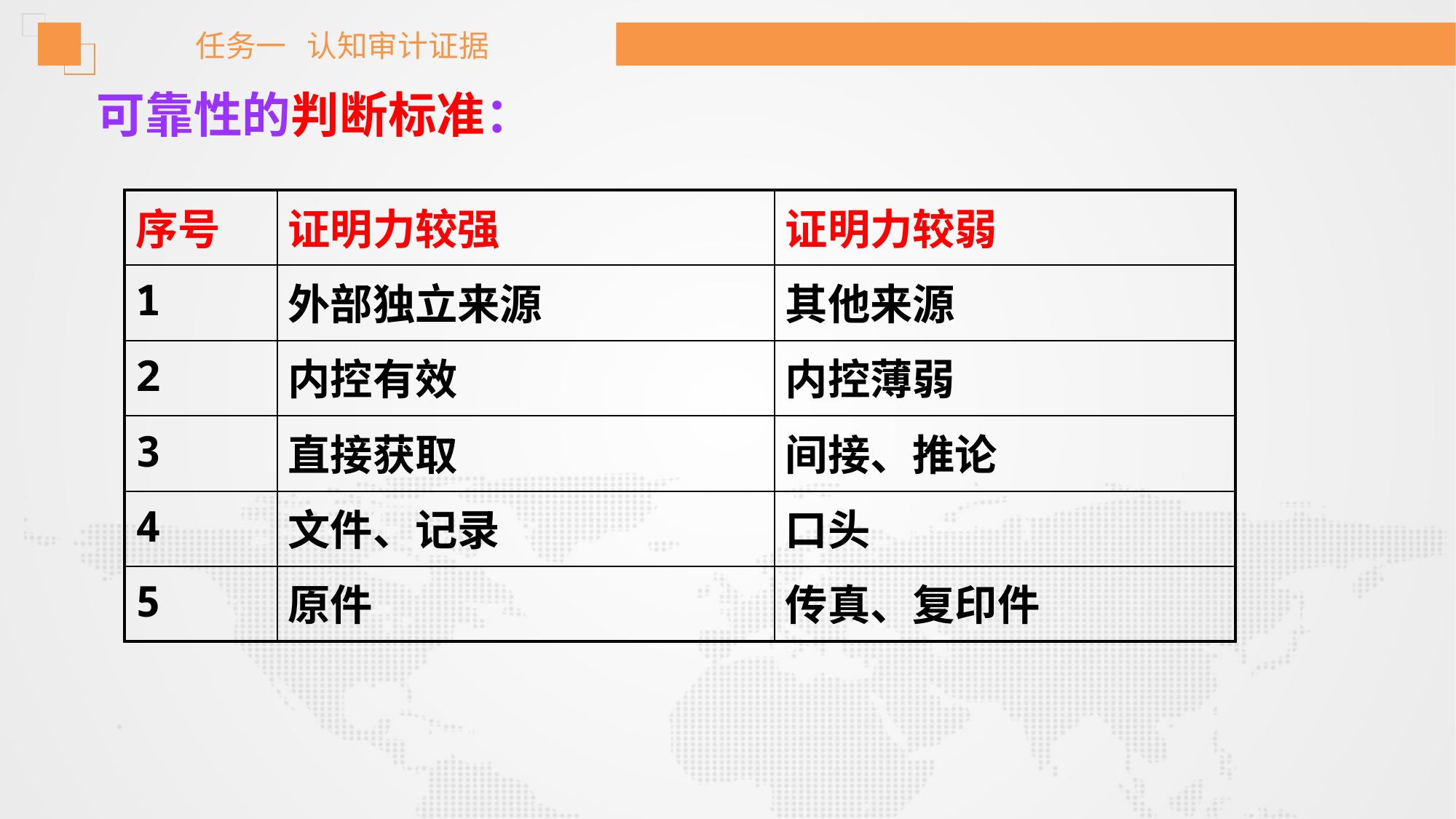

任务一   认知审计证据

可靠性的判断标准：
| 序号 | 证明力较强 | 证明力较弱 |
| --- | --- | --- |
| 1 | 外部独立来源 | 其他来源 |
| 2 | 内控有效 | 内控薄弱 |
| 3 | 直接获取 | 间接、推论 |
| 4 | 文件、记录 | 口头 |
| 5 | 原件 | 传真、复印件 |